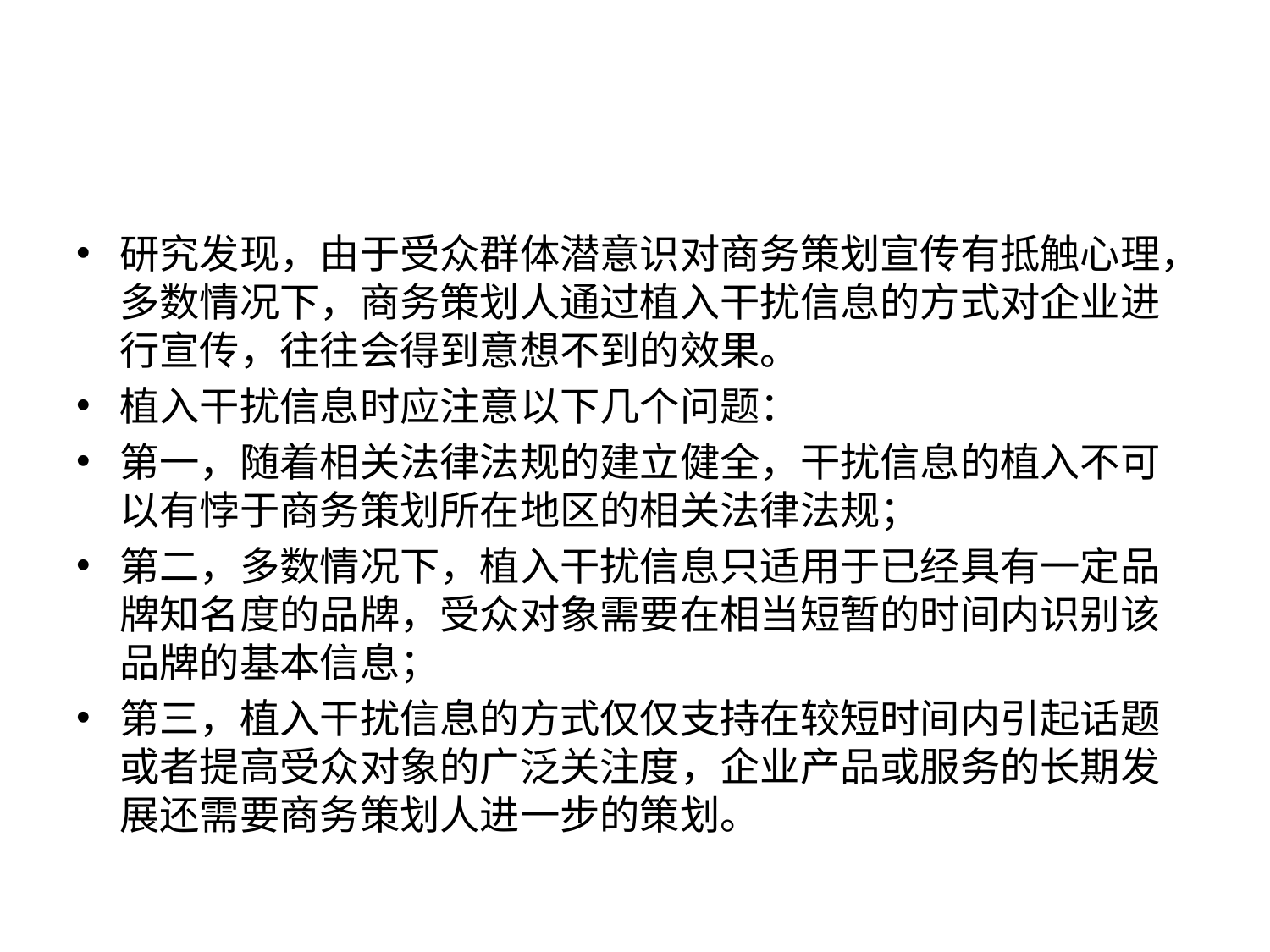

#
研究发现，由于受众群体潜意识对商务策划宣传有抵触心理，多数情况下，商务策划人通过植入干扰信息的方式对企业进行宣传，往往会得到意想不到的效果。
植入干扰信息时应注意以下几个问题：
第一，随着相关法律法规的建立健全，干扰信息的植入不可以有悖于商务策划所在地区的相关法律法规；
第二，多数情况下，植入干扰信息只适用于已经具有一定品牌知名度的品牌，受众对象需要在相当短暂的时间内识别该品牌的基本信息；
第三，植入干扰信息的方式仅仅支持在较短时间内引起话题或者提高受众对象的广泛关注度，企业产品或服务的长期发展还需要商务策划人进一步的策划。